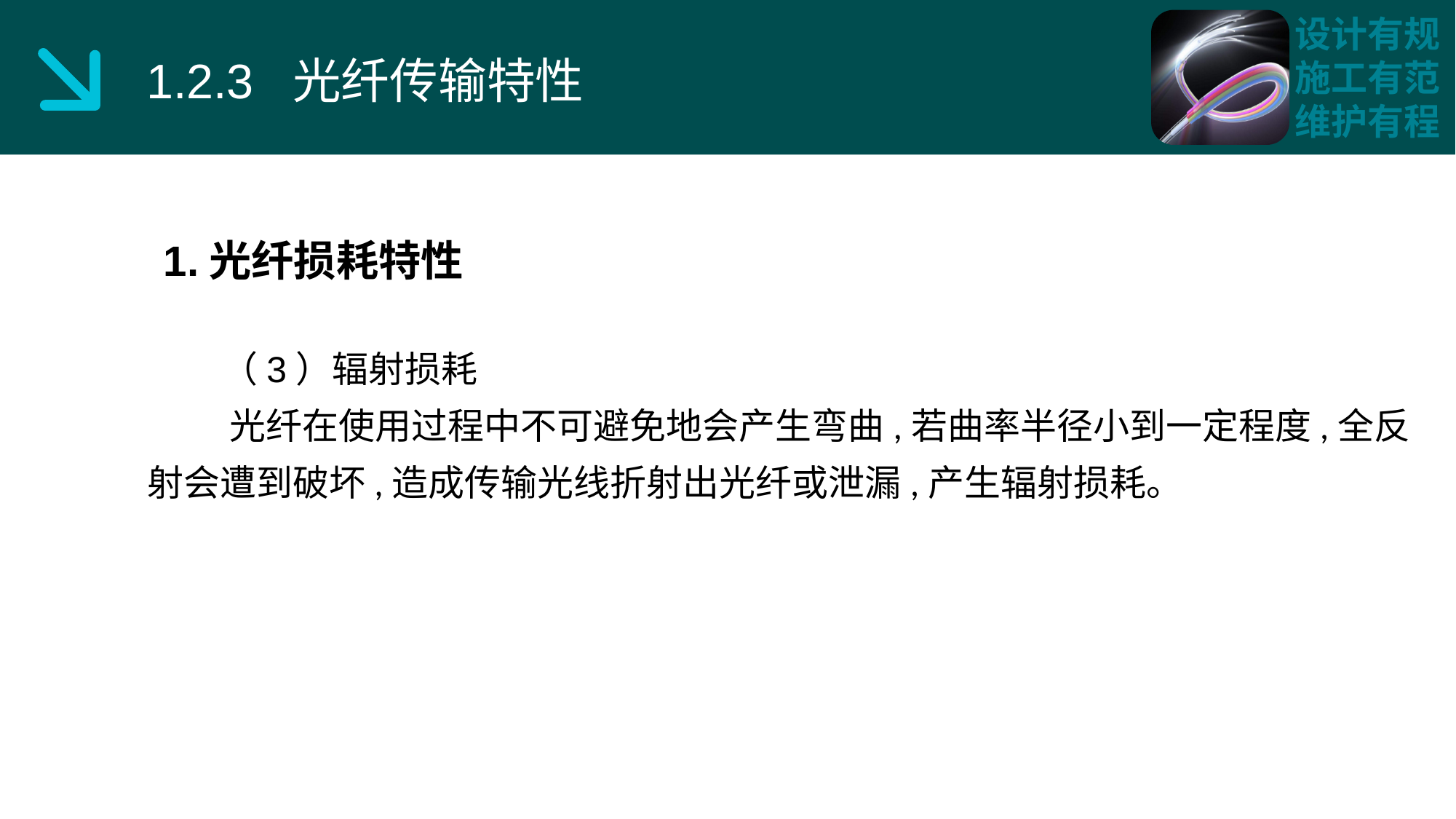

1.2.3  光纤传输特性

1.光纤损耗特性
        （3）辐射损耗
         光纤在使用过程中不可避免地会产生弯曲,若曲率半径小到一定程度,全反射会遭到破坏,造成传输光线折射出光纤或泄漏,产生辐射损耗。